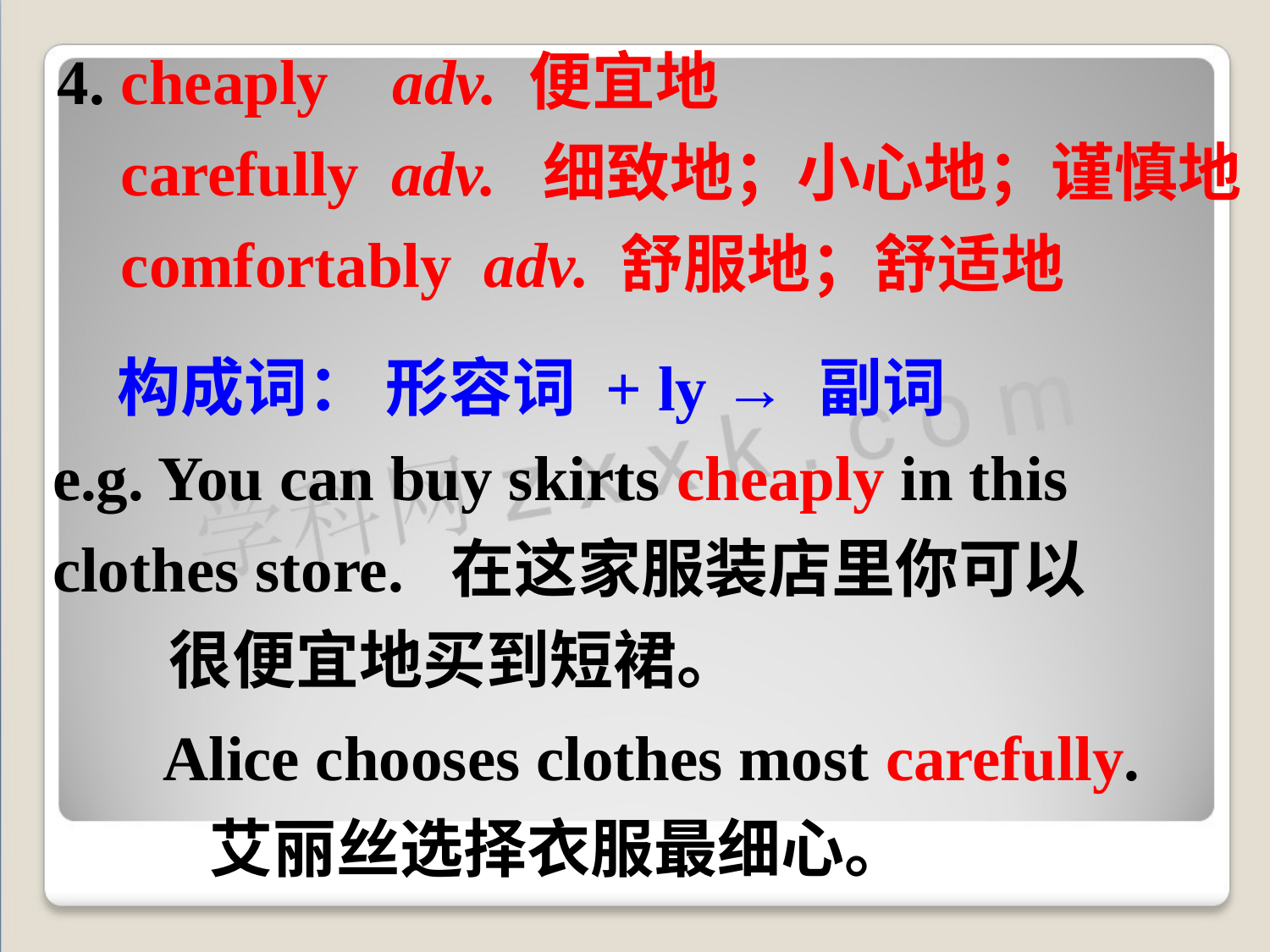

4. cheaply    adv. 便宜地
    carefully  adv.  细致地；小心地；谨慎地
    comfortably  adv. 舒服地；舒适地
构成词： 形容词 + ly → 副词
e.g. You can buy skirts cheaply in this 	clothes store.  在这家服装店里你可以
       很便宜地买到短裙。
Alice chooses clothes most carefully.   艾丽丝选择衣服最细心。